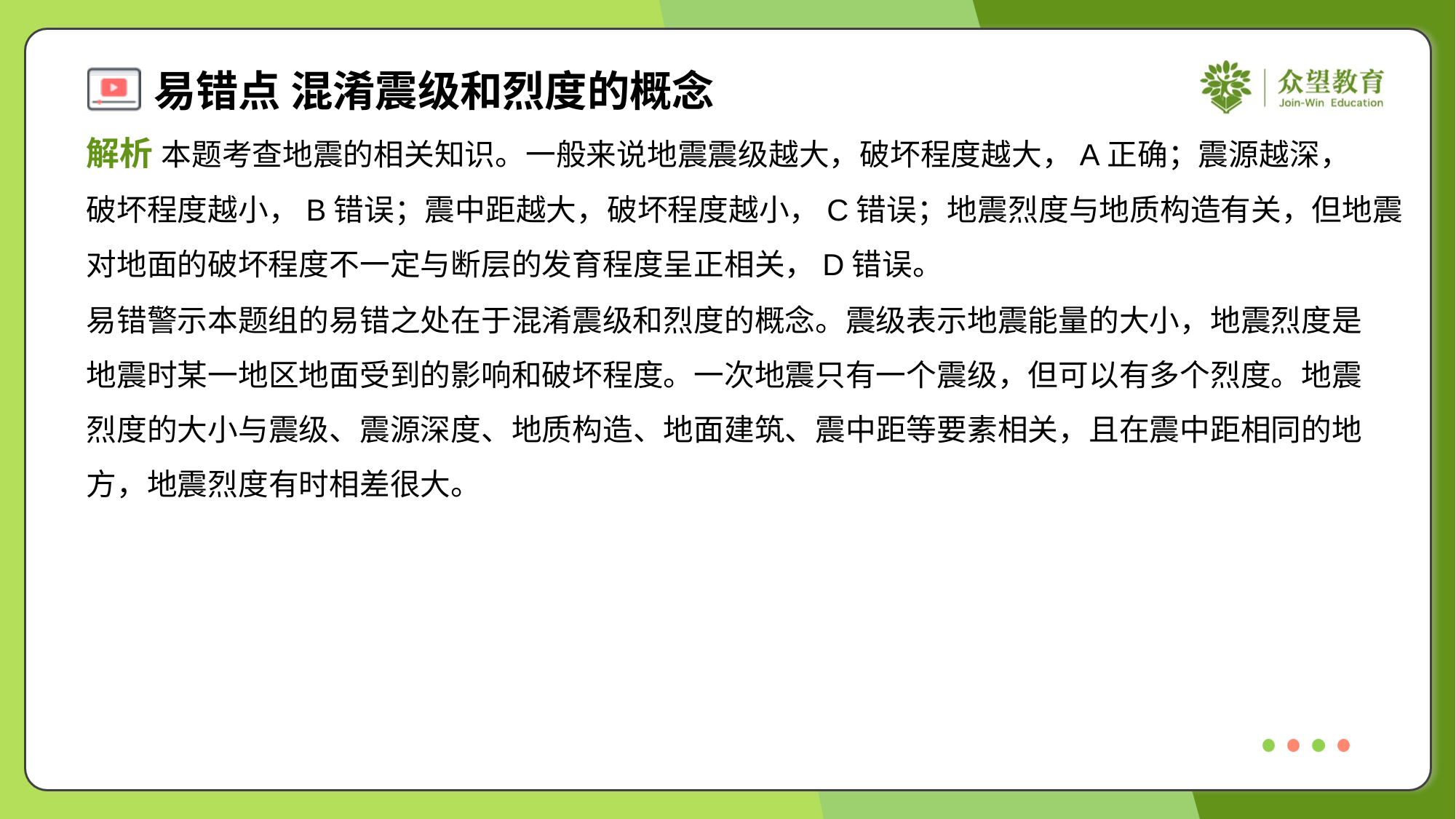

解析 本题考查地震的相关知识。一般来说地震震级越大，破坏程度越大，A正确；震源越深，
破坏程度越小，B错误；震中距越大，破坏程度越小，C错误；地震烈度与地质构造有关，但地震
对地面的破坏程度不一定与断层的发育程度呈正相关，D错误。
易错警示本题组的易错之处在于混淆震级和烈度的概念。震级表示地震能量的大小，地震烈度是
地震时某一地区地面受到的影响和破坏程度。一次地震只有一个震级，但可以有多个烈度。地震
烈度的大小与震级、震源深度、地质构造、地面建筑、震中距等要素相关，且在震中距相同的地
方，地震烈度有时相差很大。